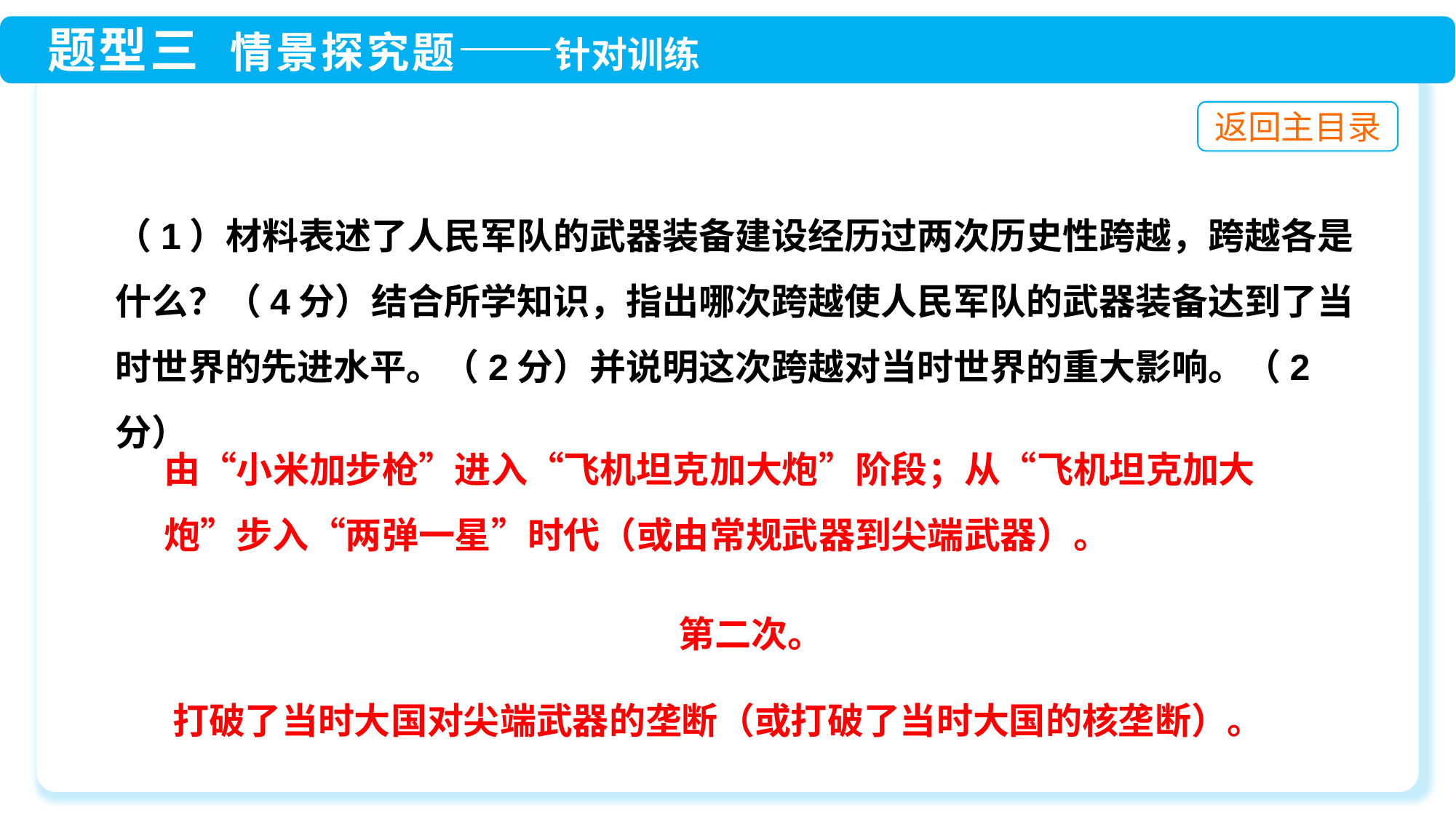

（1）材料表述了人民军队的武器装备建设经历过两次历史性跨越，跨越各是什么？（4分）结合所学知识，指出哪次跨越使人民军队的武器装备达到了当时世界的先进水平。（2分）并说明这次跨越对当时世界的重大影响。（2分）
由“小米加步枪”进入“飞机坦克加大炮”阶段；从“飞机坦克加大炮”步入“两弹一星”时代（或由常规武器到尖端武器）。
第二次。
打破了当时大国对尖端武器的垄断（或打破了当时大国的核垄断）。